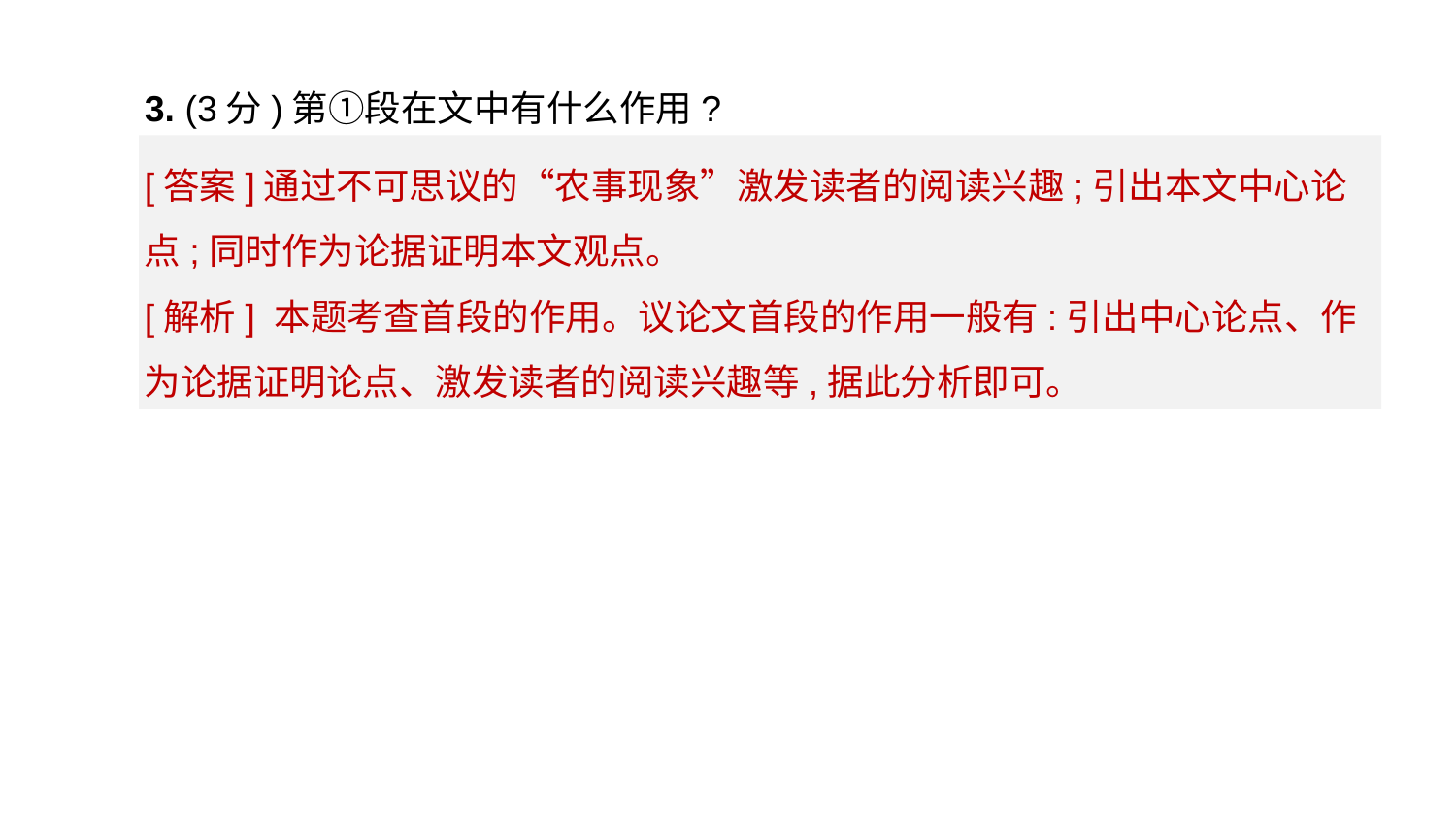

3. (3分)第①段在文中有什么作用?
[答案]通过不可思议的“农事现象”激发读者的阅读兴趣;引出本文中心论点;同时作为论据证明本文观点。
[解析] 本题考查首段的作用。议论文首段的作用一般有:引出中心论点、作为论据证明论点、激发读者的阅读兴趣等,据此分析即可。